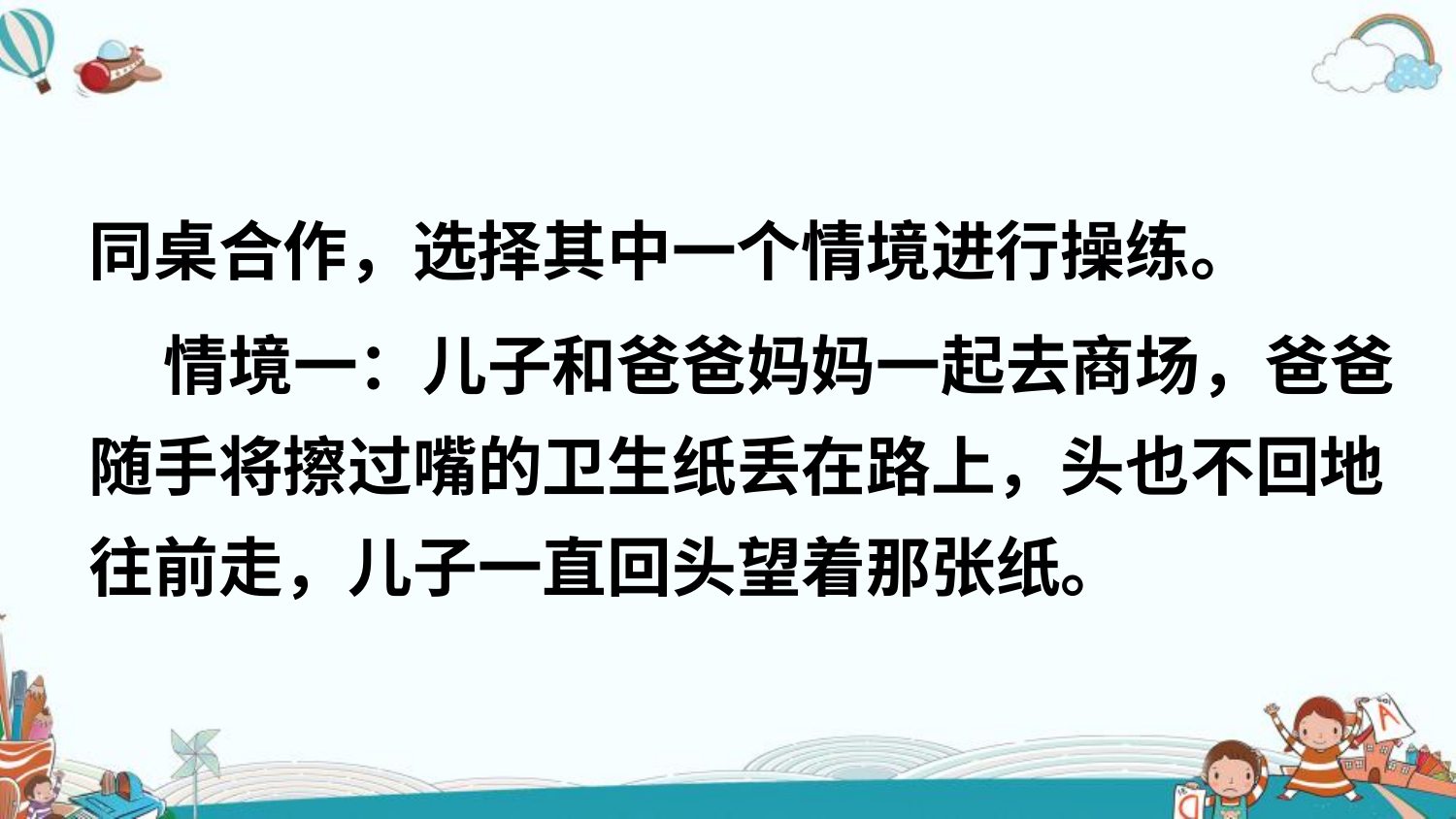

同桌合作，选择其中一个情境进行操练。
    情境一：儿子和爸爸妈妈一起去商场，爸爸随手将擦过嘴的卫生纸丢在路上，头也不回地往前走，儿子一直回头望着那张纸。